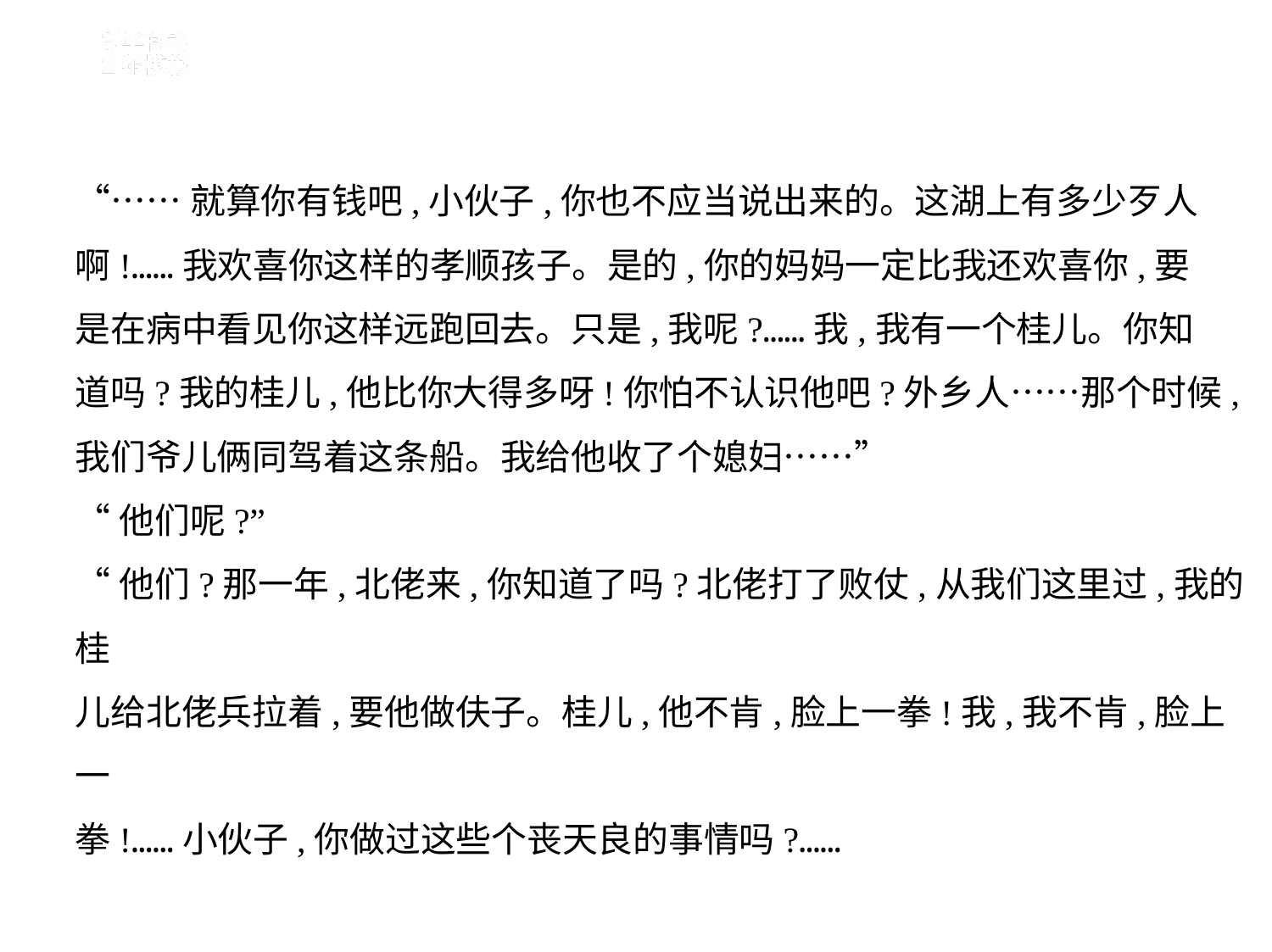

“……就算你有钱吧,小伙子,你也不应当说出来的。这湖上有多少歹人
啊!……我欢喜你这样的孝顺孩子。是的,你的妈妈一定比我还欢喜你,要
是在病中看见你这样远跑回去。只是,我呢?……我,我有一个桂儿。你知
道吗?我的桂儿,他比你大得多呀!你怕不认识他吧?外乡人……那个时候,
我们爷儿俩同驾着这条船。我给他收了个媳妇……”
“他们呢?”
“他们?那一年,北佬来,你知道了吗?北佬打了败仗,从我们这里过,我的桂
儿给北佬兵拉着,要他做伕子。桂儿,他不肯,脸上一拳!我,我不肯,脸上一
拳!……小伙子,你做过这些个丧天良的事情吗?……